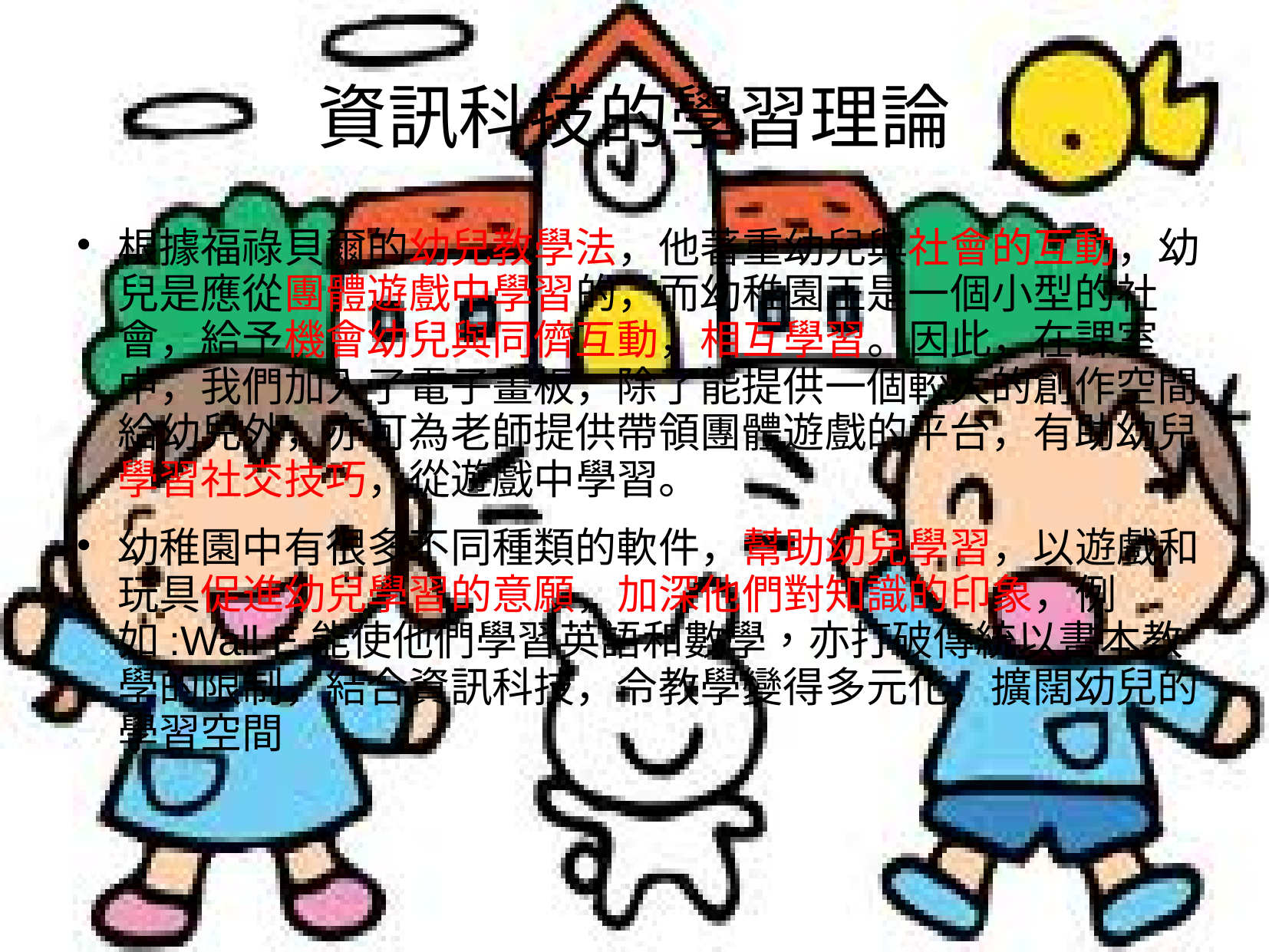

# 資訊科技的學習理論
根據福祿貝爾的幼兒教學法，他著重幼兒與社會的互動，幼兒是應從團體遊戲中學習的，而幼稚園正是一個小型的社會，給予機會幼兒與同儕互動，相互學習。因此，在課室中，我們加入了電子畫板，除了能提供一個較大的創作空間給幼兒外，亦可為老師提供帶領團體遊戲的平台，有助幼兒學習社交技巧，從遊戲中學習。
幼稚園中有很多不同種類的軟件，幫助幼兒學習，以遊戲和玩具促進幼兒學習的意願，加深他們對知識的印象，例如:Wall E能使他們學習英語和數學，亦打破傳統以書本教學的限制，結合資訊科技，令教學變得多元化，擴闊幼兒的學習空間